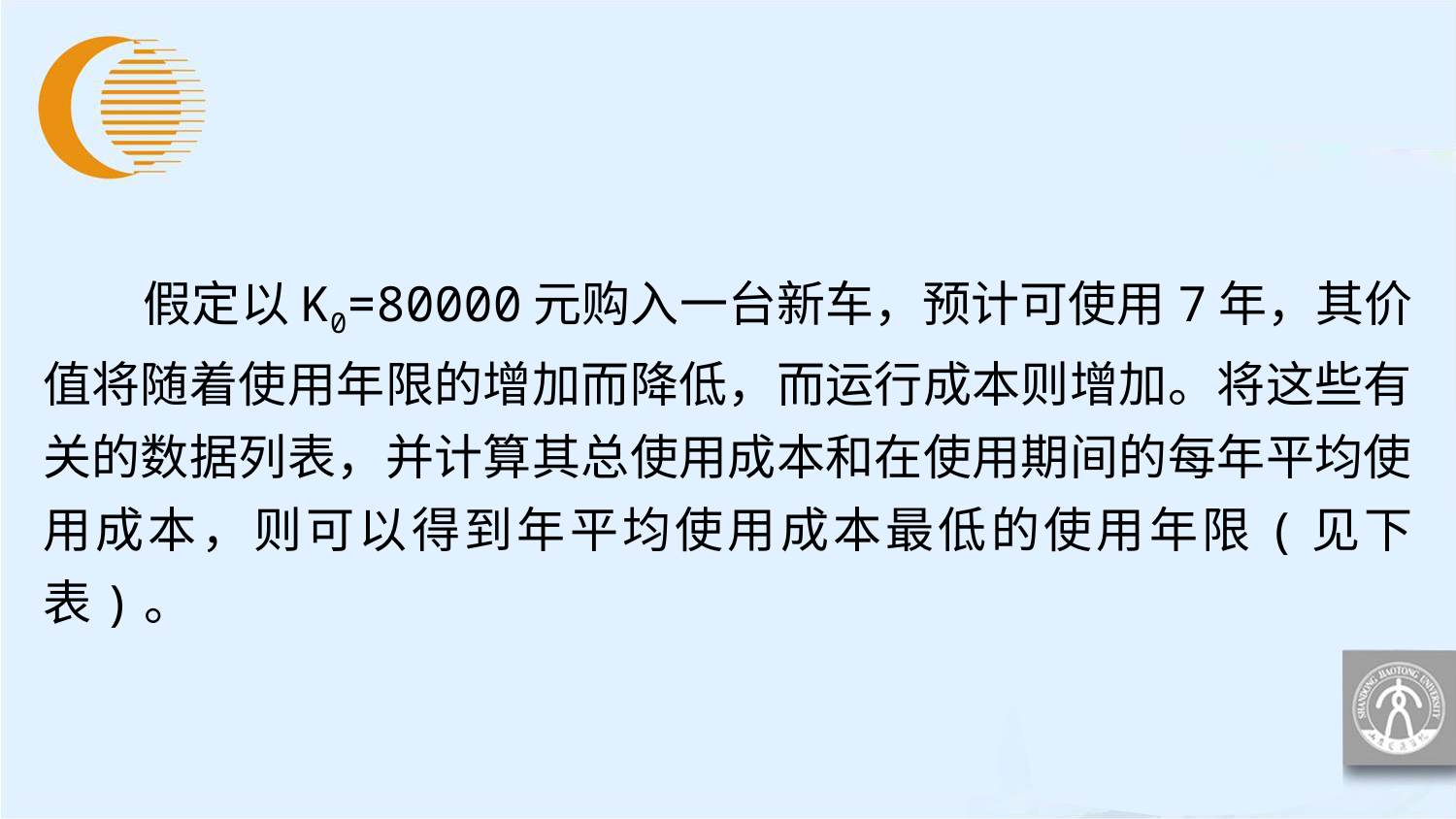

假定以K0=80000元购入一台新车，预计可使用7年，其价值将随着使用年限的增加而降低，而运行成本则增加。将这些有关的数据列表，并计算其总使用成本和在使用期间的每年平均使用成本，则可以得到年平均使用成本最低的使用年限(见下表)。